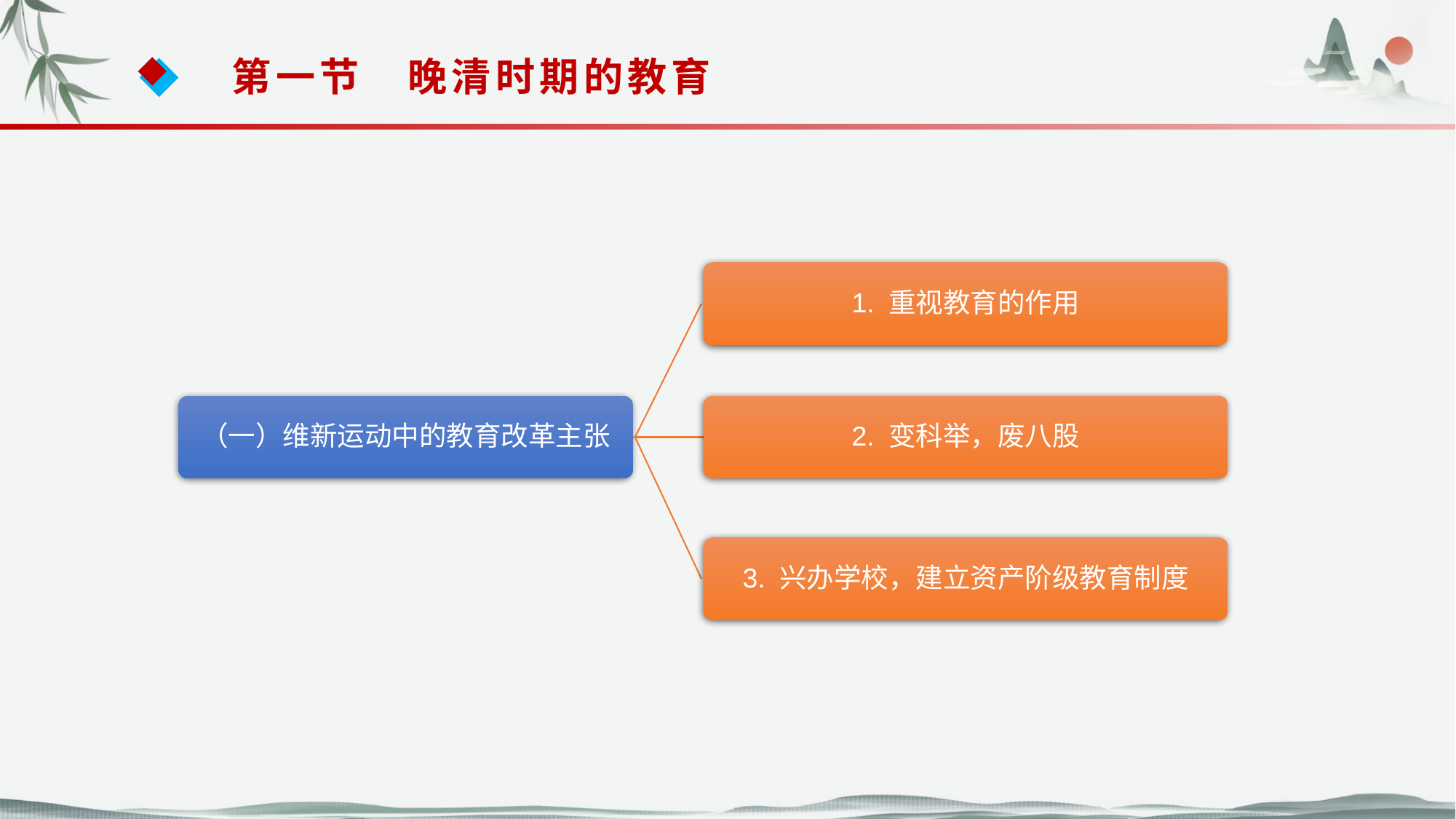

第一节　晚清时期的教育

1. 重视教育的作用

（一）维新运动中的教育改革主张
2. 变科举，废八股

3. 兴办学校，建立资产阶级教育制度